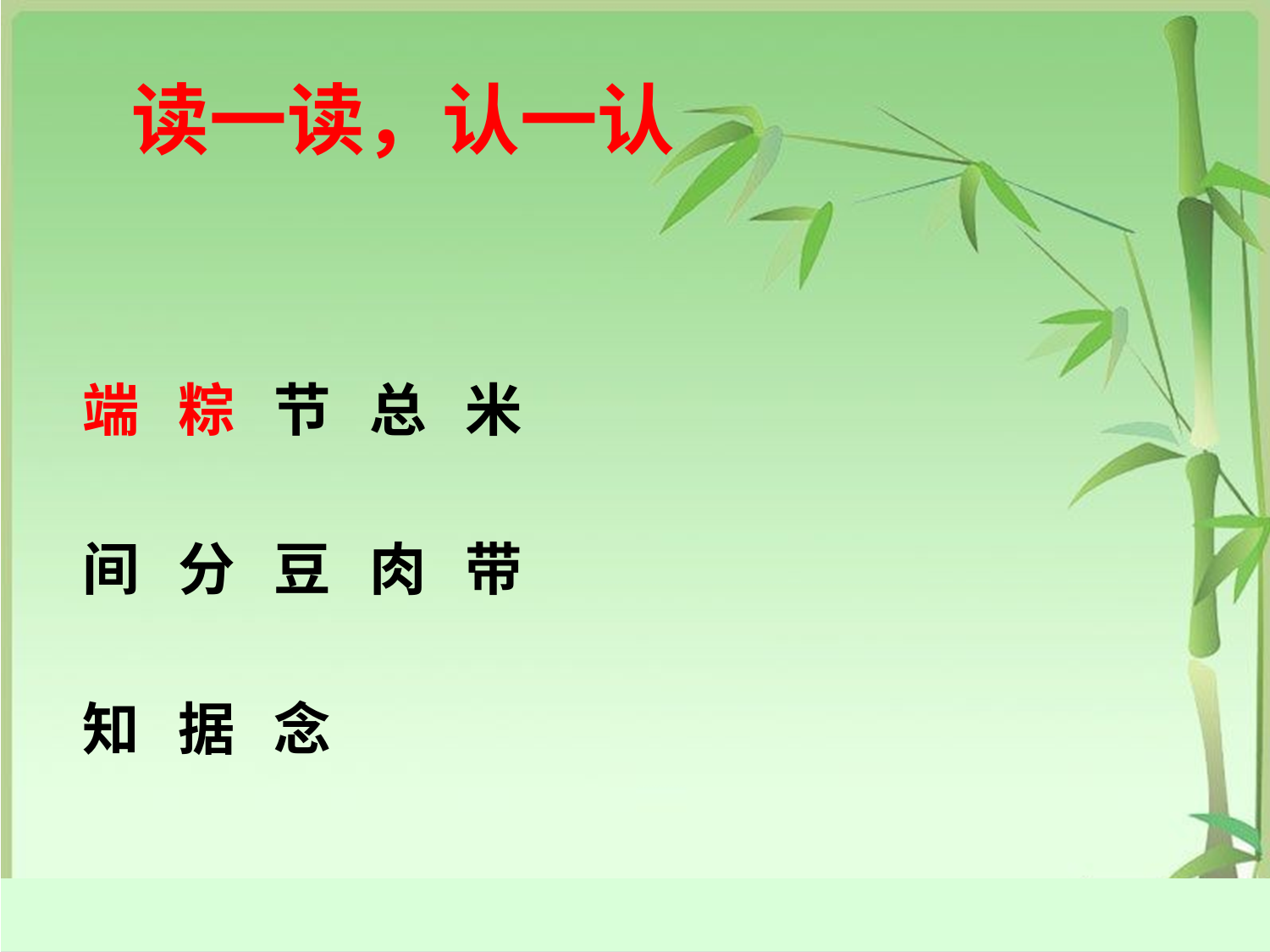

# 读一读，认一认

端   粽   节   总   米

间   分   豆   肉   带

知   据   念